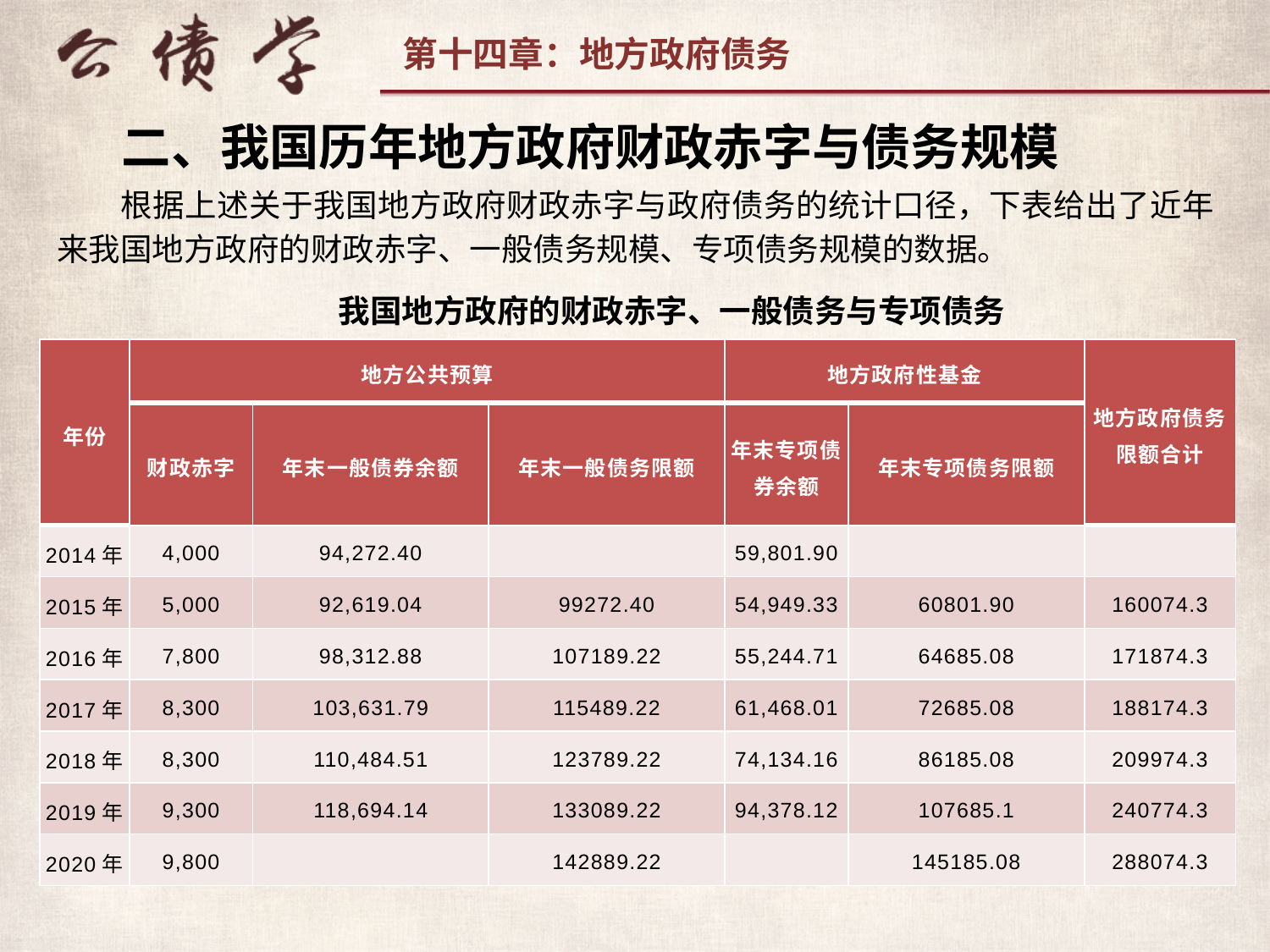

二、我国历年地方政府财政赤字与债务规模
根据上述关于我国地方政府财政赤字与政府债务的统计口径，下表给出了近年来我国地方政府的财政赤字、一般债务规模、专项债务规模的数据。
 我国地方政府的财政赤字、一般债务与专项债务
| 年份 | 地方公共预算 |  |  | 地方政府性基金 |  | 地方政府债务限额合计 |
| --- | --- | --- | --- | --- | --- | --- |
|  | 财政赤字 | 年末一般债券余额 | 年末一般债务限额 | 年末专项债券余额 | 年末专项债务限额 |  |
| 2014年 | 4,000 | 94,272.40 |  | 59,801.90 |  |  |
| 2015年 | 5,000 | 92,619.04 | 99272.40 | 54,949.33 | 60801.90 | 160074.3 |
| 2016年 | 7,800 | 98,312.88 | 107189.22 | 55,244.71 | 64685.08 | 171874.3 |
| 2017年 | 8,300 | 103,631.79 | 115489.22 | 61,468.01 | 72685.08 | 188174.3 |
| 2018年 | 8,300 | 110,484.51 | 123789.22 | 74,134.16 | 86185.08 | 209974.3 |
| 2019年 | 9,300 | 118,694.14 | 133089.22 | 94,378.12 | 107685.1 | 240774.3 |
| 2020年 | 9,800 |  | 142889.22 |  | 145185.08 | 288074.3 |
25